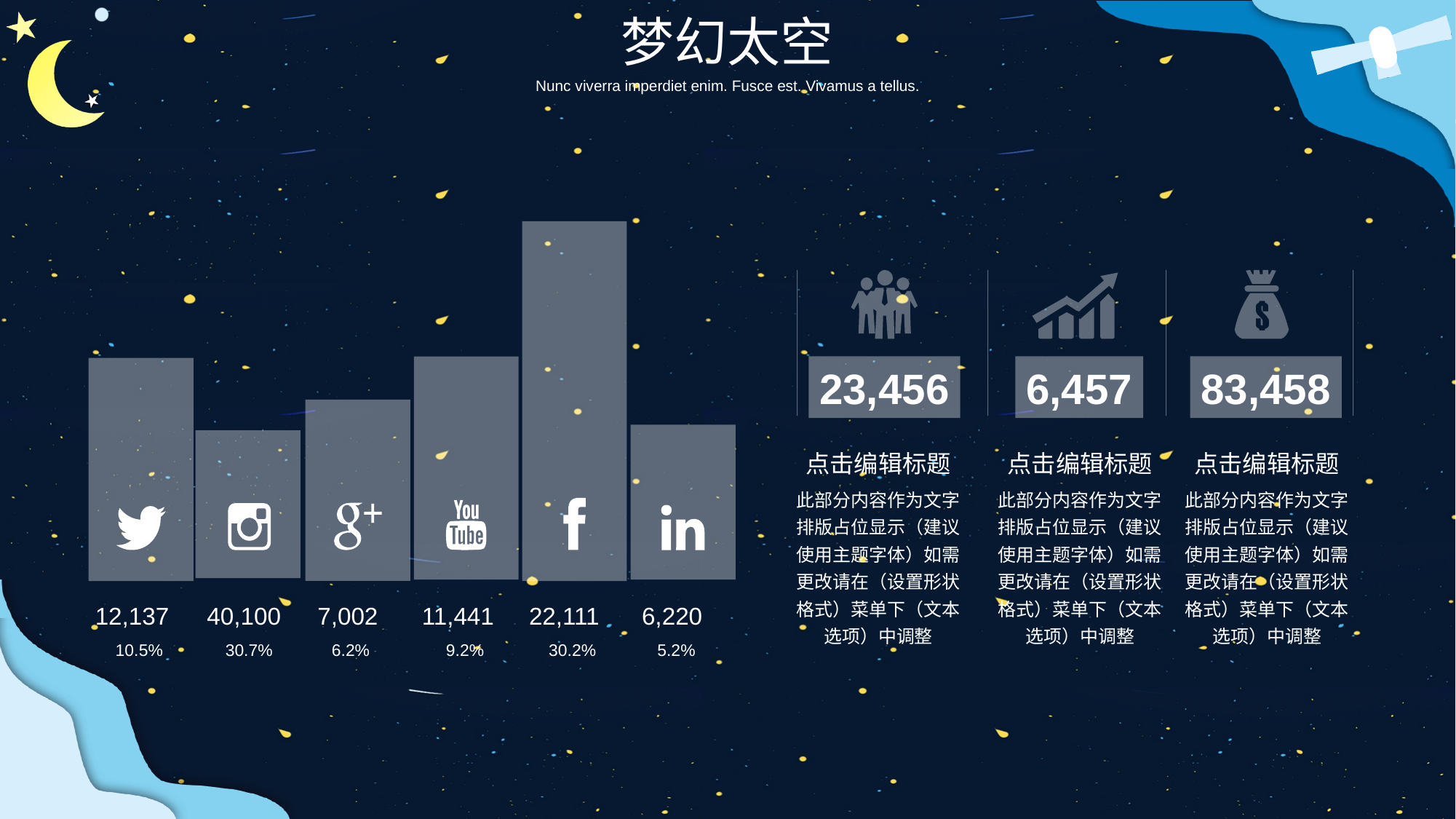

12,137
40,100
7,002
11,441
22,111
6,220
10.5%
30.7%
6.2%
9.2%
30.2%
5.2%

23,456
6,457
83,458
点击编辑标题
点击编辑标题
点击编辑标题
此部分内容作为文字排版占位显示（建议使用主题字体）如需更改请在（设置形状格式）菜单下（文本选项）中调整
此部分内容作为文字排版占位显示（建议使用主题字体）如需更改请在（设置形状格式）菜单下（文本选项）中调整
此部分内容作为文字排版占位显示（建议使用主题字体）如需更改请在（设置形状格式）菜单下（文本选项）中调整